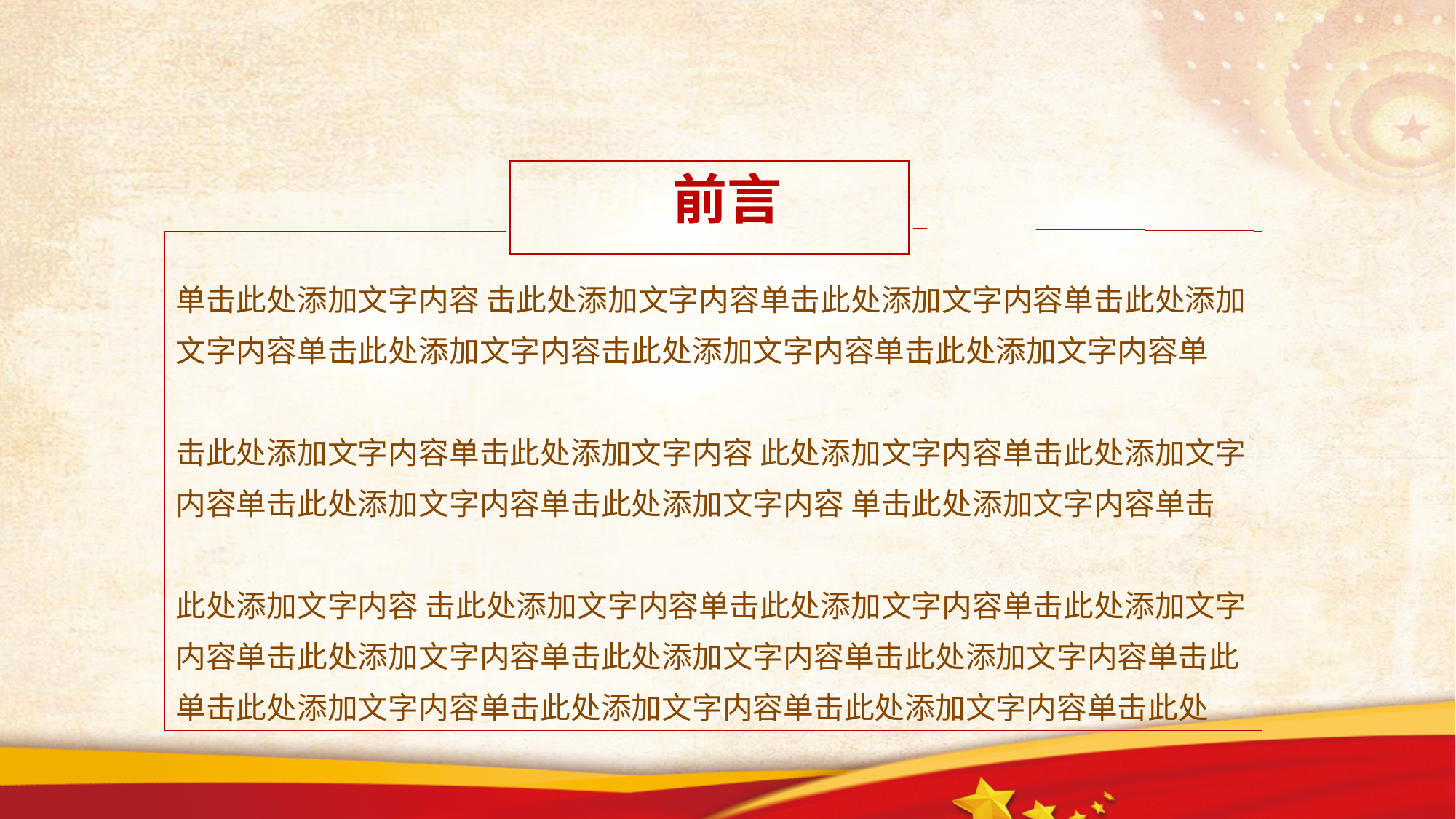

前言

单击此处添加文字内容 击此处添加文字内容单击此处添加文字内容单击此处添加文字内容单击此处添加文字内容击此处添加文字内容单击此处添加文字内容单

击此处添加文字内容单击此处添加文字内容 此处添加文字内容单击此处添加文字内容单击此处添加文字内容单击此处添加文字内容 单击此处添加文字内容单击

此处添加文字内容 击此处添加文字内容单击此处添加文字内容单击此处添加文字内容单击此处添加文字内容单击此处添加文字内容单击此处添加文字内容单击此单击此处添加文字内容单击此处添加文字内容单击此处添加文字内容单击此处